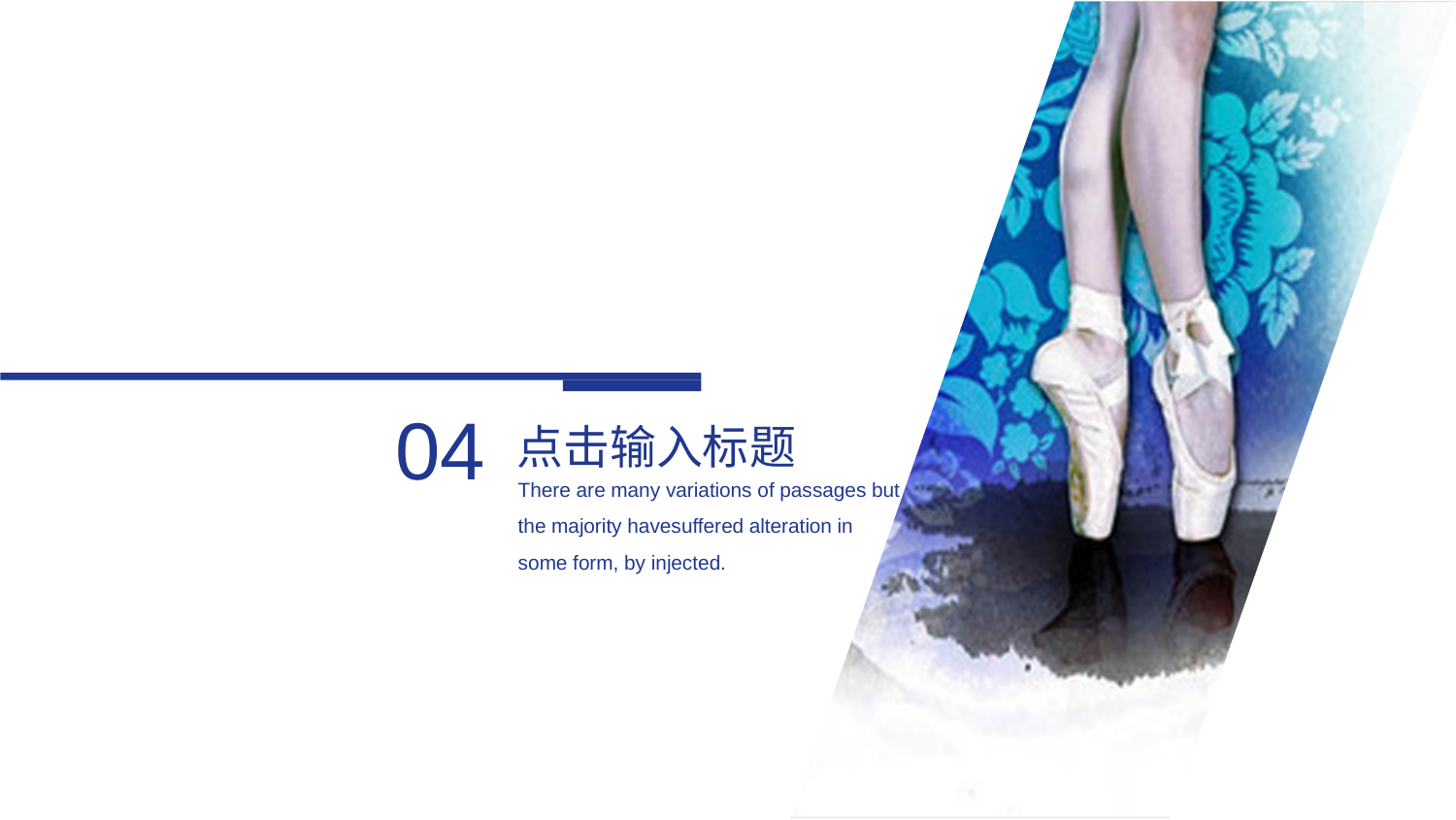

04
点击输入标题
There are many variations of passages but the majority havesuffered alteration in some form, by injected.